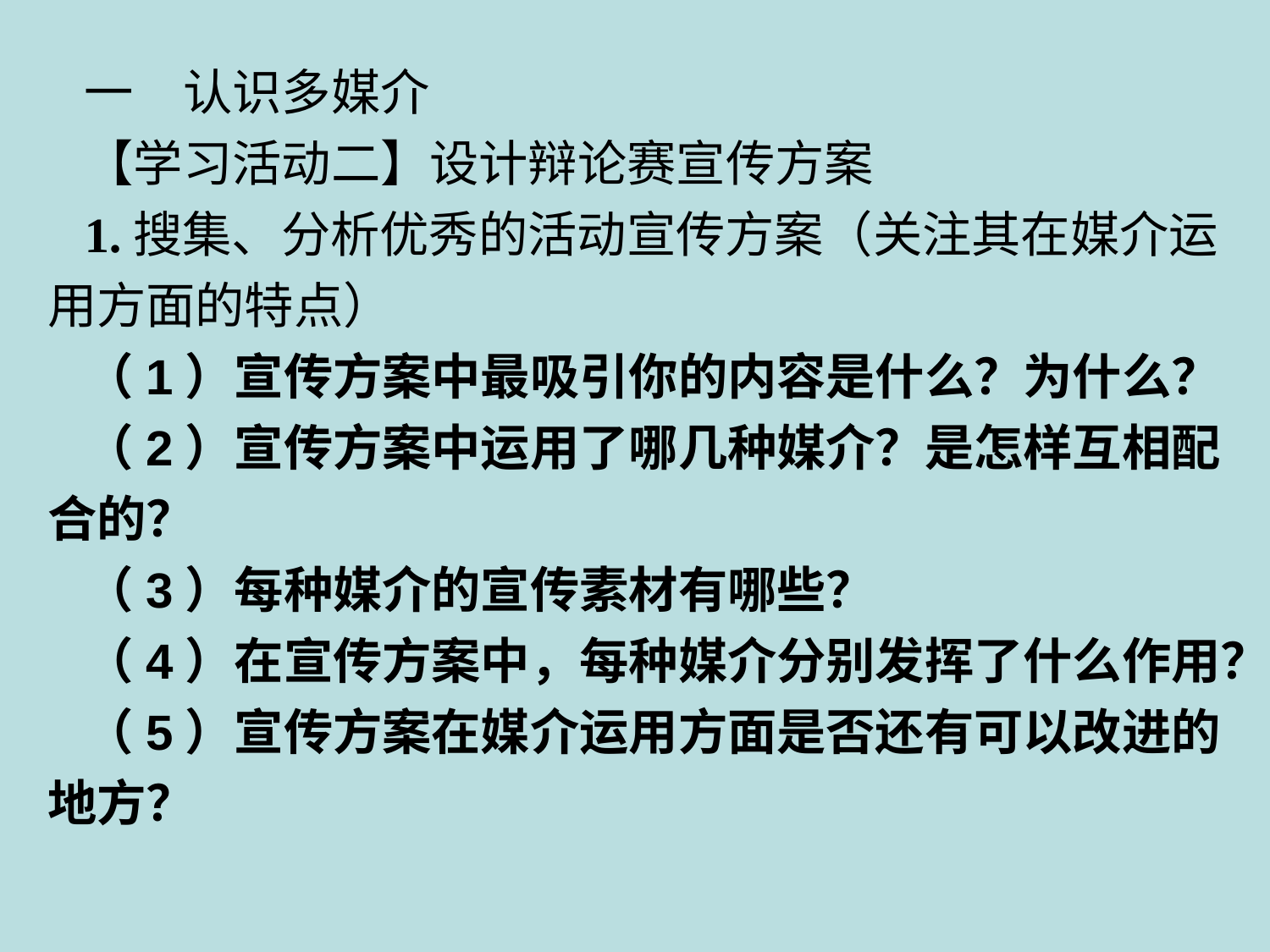

一　认识多媒介
【学习活动二】设计辩论赛宣传方案
1.搜集、分析优秀的活动宣传方案（关注其在媒介运用方面的特点）
（1）宣传方案中最吸引你的内容是什么？为什么？
（2）宣传方案中运用了哪几种媒介？是怎样互相配合的？
（3）每种媒介的宣传素材有哪些？
（4）在宣传方案中，每种媒介分别发挥了什么作用？
（5）宣传方案在媒介运用方面是否还有可以改进的地方？